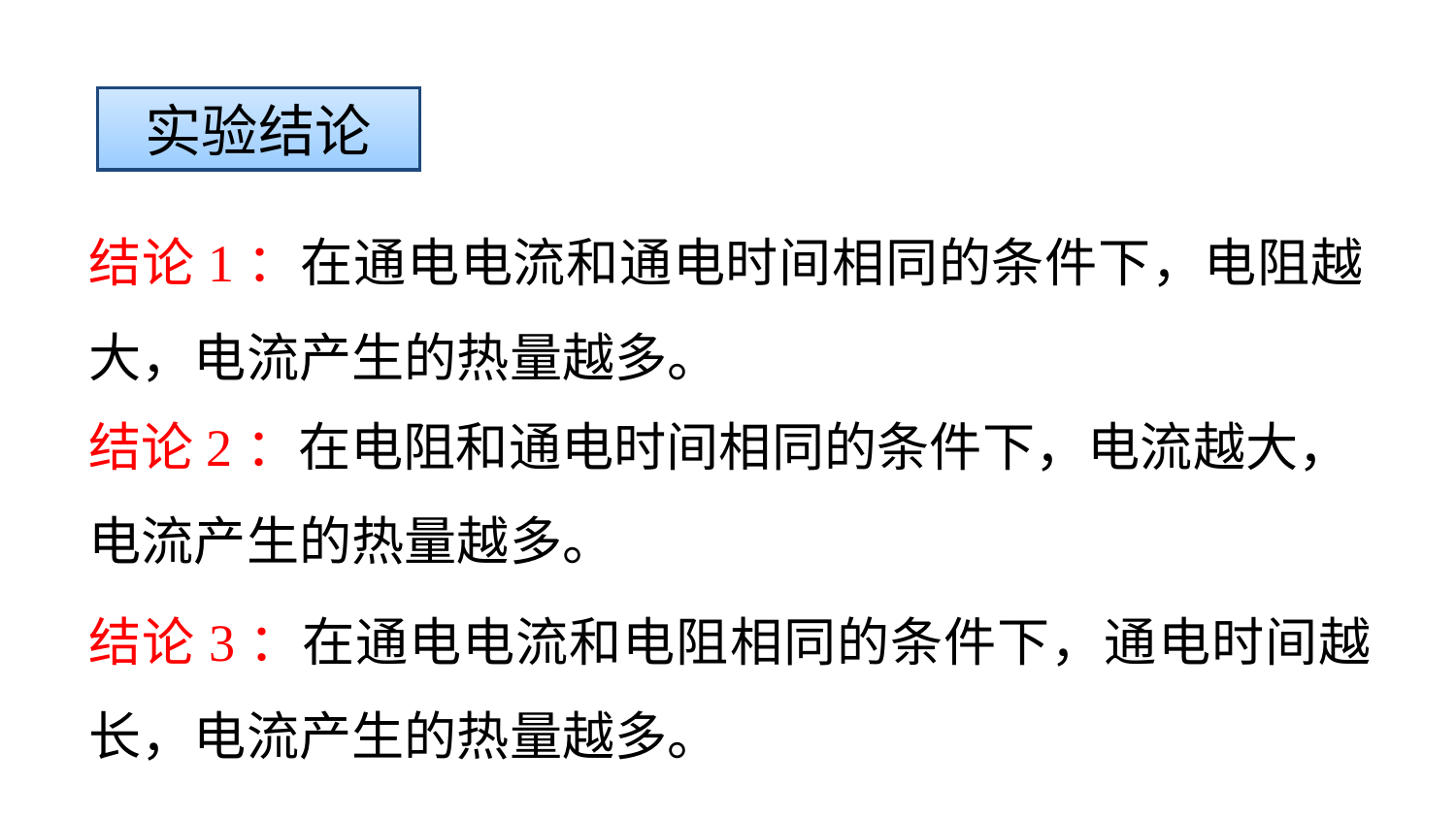

实验结论
结论1：在通电电流和通电时间相同的条件下，电阻越大，电流产生的热量越多。
结论2：在电阻和通电时间相同的条件下，电流越大，电流产生的热量越多。
结论3：在通电电流和电阻相同的条件下，通电时间越长，电流产生的热量越多。